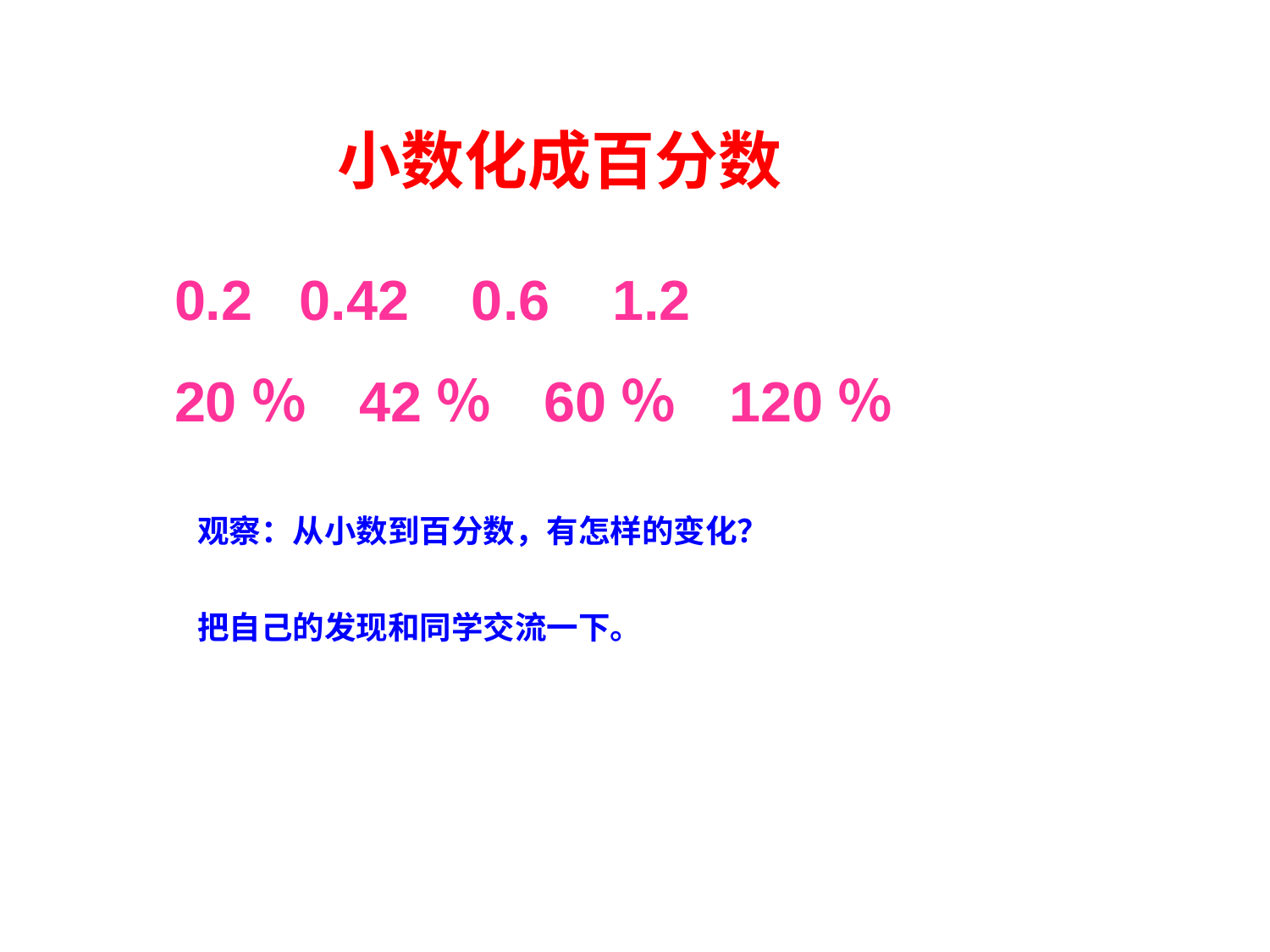

小数化成百分数
   0.2   0.42    0.6    1.2
   20％   42％   60％   120％
观察：从小数到百分数，有怎样的变化？
把自己的发现和同学交流一下。